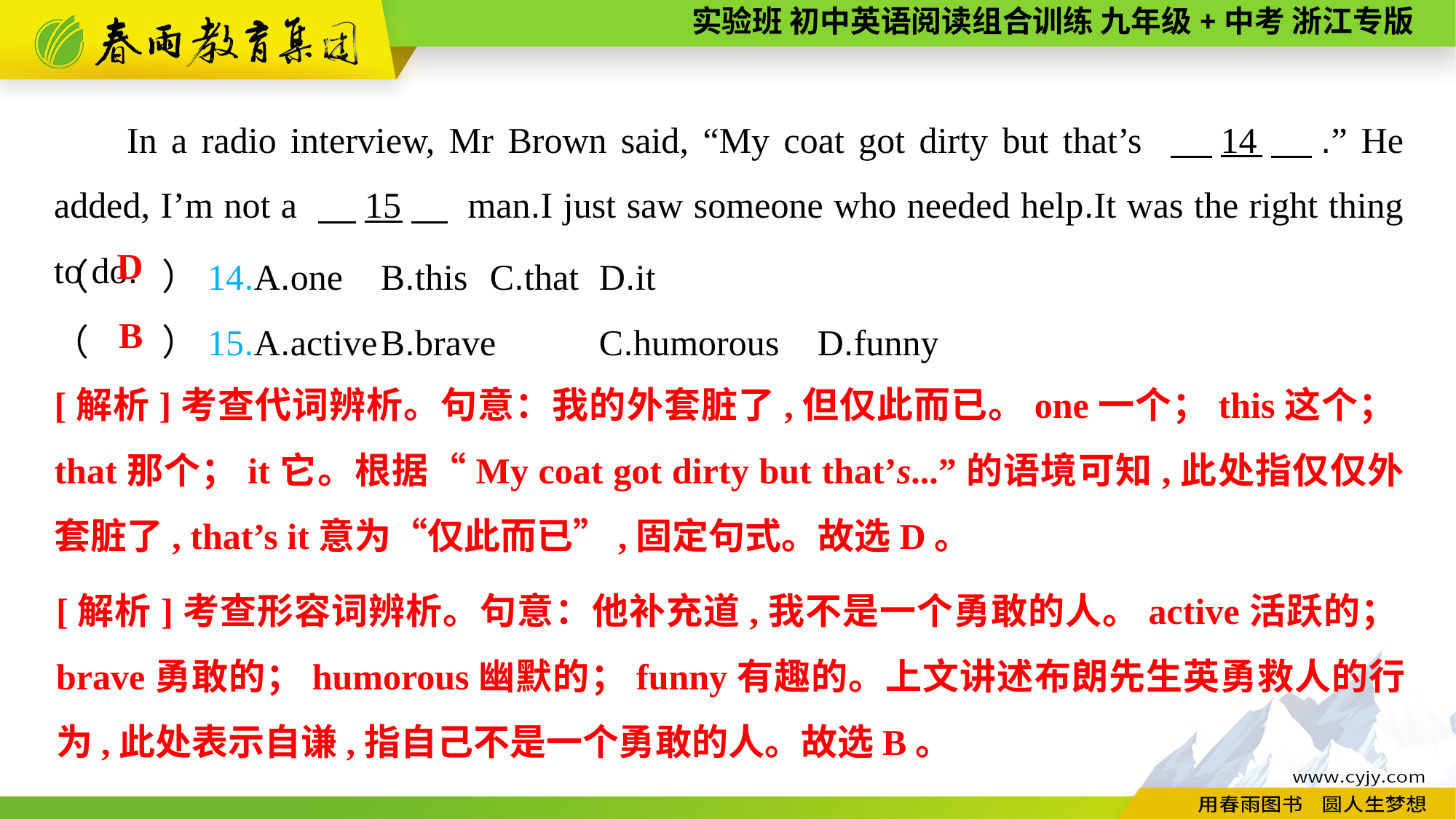

In a radio interview, Mr Brown said, “My coat got dirty but that’s 　14　.” He added, I’m not a 　15　 man.I just saw someone who needed help.It was the right thing to do.
（　　）14.A.one	B.this	C.that	D.it
（　　）15.A.active	B.brave	C.humorous	D.funny
D
B
[解析]考查代词辨析。句意：我的外套脏了,但仅此而已。one一个；this这个；that那个；it它。根据“My coat got dirty but that’s...”的语境可知,此处指仅仅外套脏了, that’s it意为“仅此而已”,固定句式。故选D。
[解析]考查形容词辨析。句意：他补充道,我不是一个勇敢的人。active活跃的；brave勇敢的；humorous幽默的；funny有趣的。上文讲述布朗先生英勇救人的行为,此处表示自谦,指自己不是一个勇敢的人。故选B。